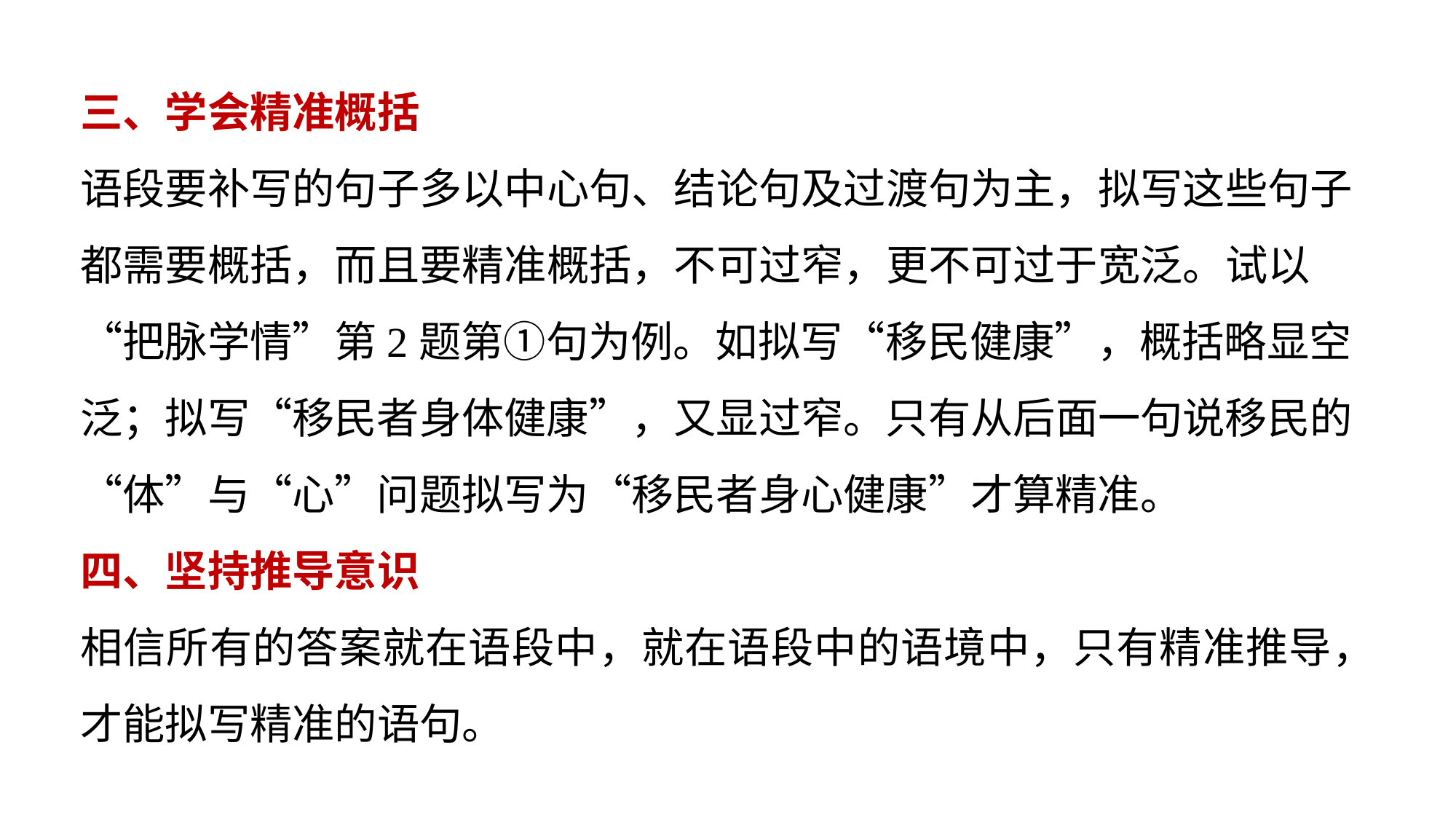

三、学会精准概括
语段要补写的句子多以中心句、结论句及过渡句为主，拟写这些句子都需要概括，而且要精准概括，不可过窄，更不可过于宽泛。试以“把脉学情”第2题第①句为例。如拟写“移民健康”，概括略显空泛；拟写“移民者身体健康”，又显过窄。只有从后面一句说移民的“体”与“心”问题拟写为“移民者身心健康”才算精准。
四、坚持推导意识
相信所有的答案就在语段中，就在语段中的语境中，只有精准推导，才能拟写精准的语句。